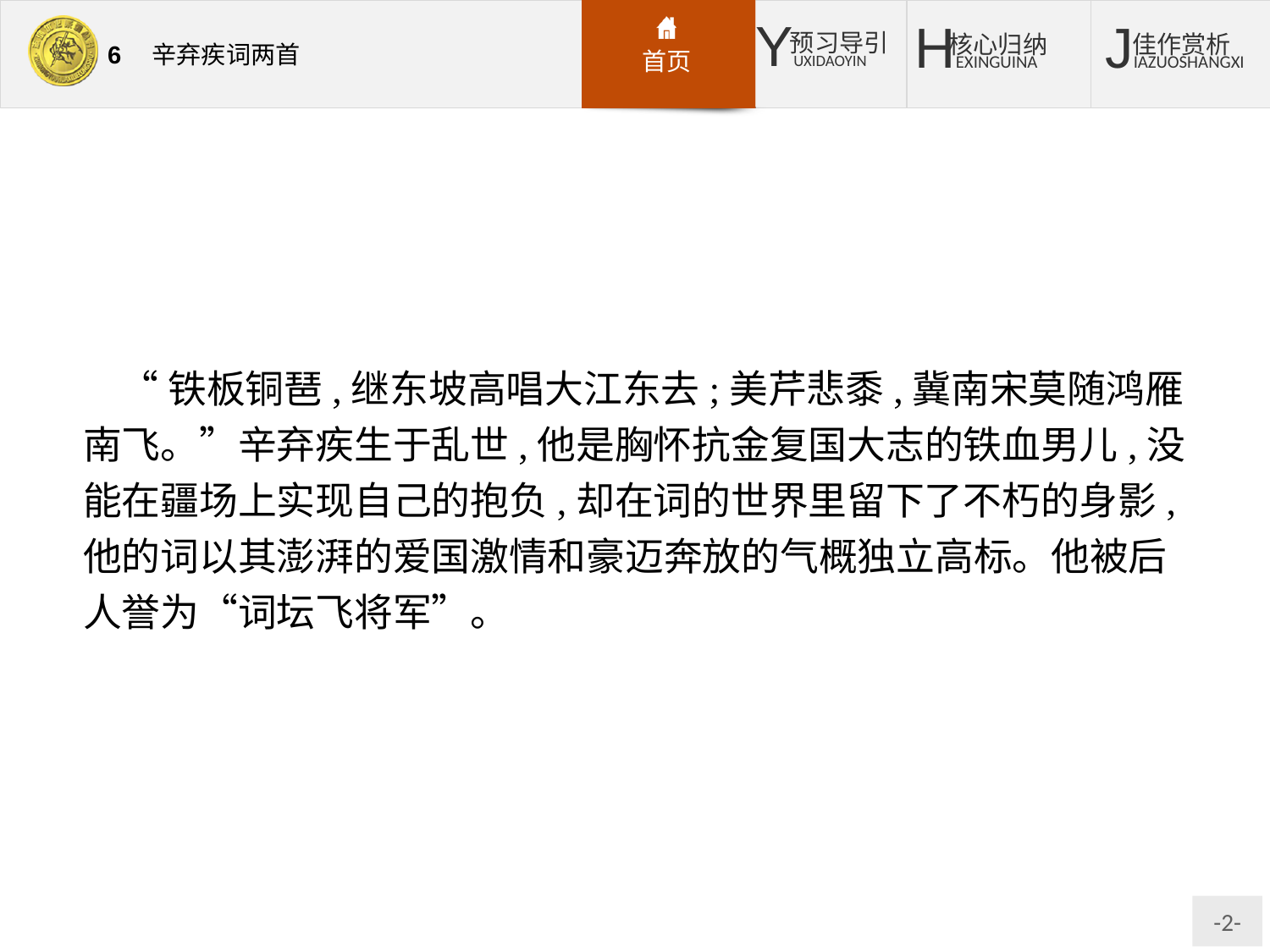

“铁板铜琶,继东坡高唱大江东去;美芹悲黍,冀南宋莫随鸿雁南飞。”辛弃疾生于乱世,他是胸怀抗金复国大志的铁血男儿,没能在疆场上实现自己的抱负,却在词的世界里留下了不朽的身影,他的词以其澎湃的爱国激情和豪迈奔放的气概独立高标。他被后人誉为“词坛飞将军”。